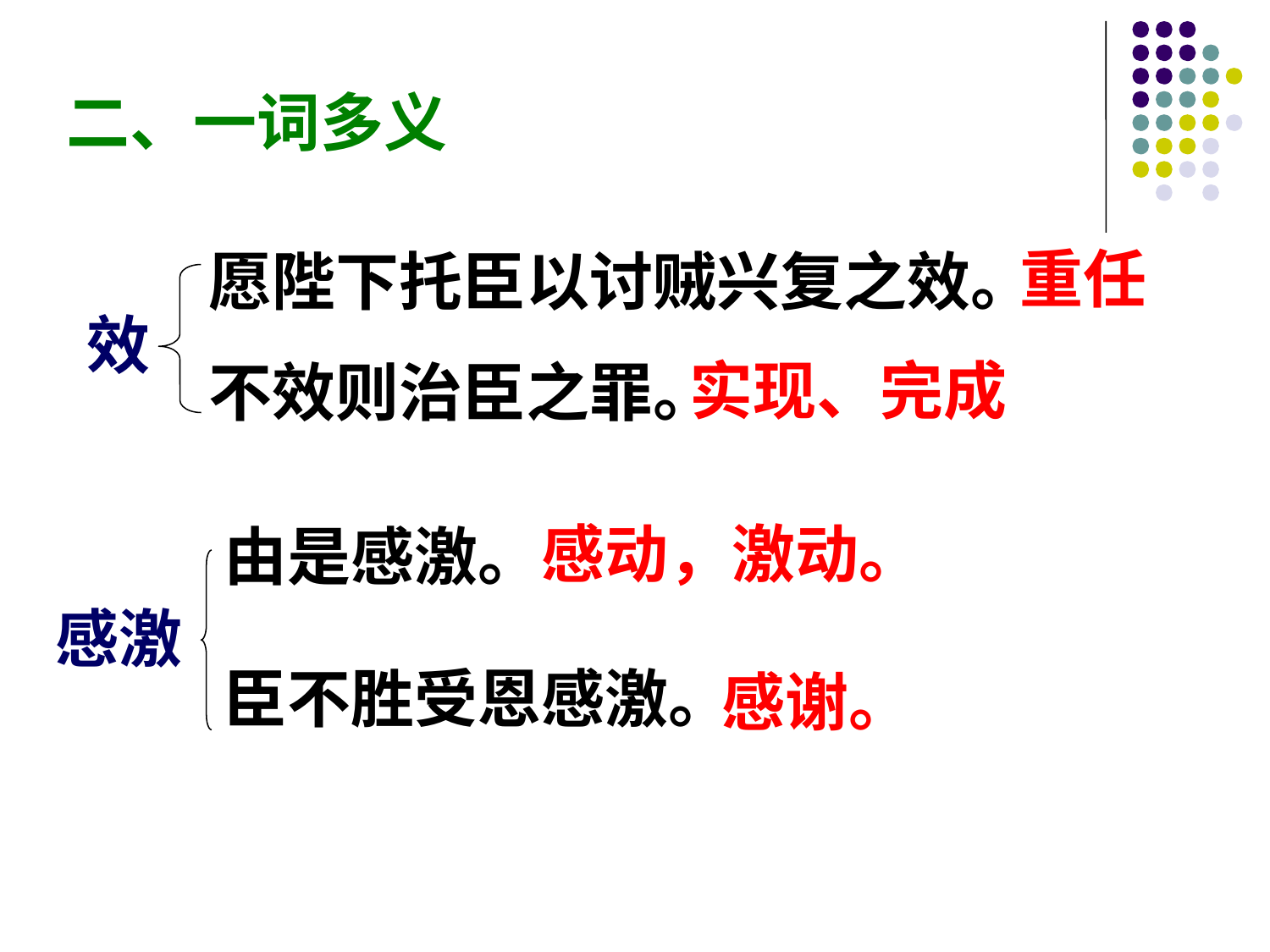

二、一词多义
愿陛下托臣以讨贼兴复之效。
不效则治臣之罪。
重任
效

实现、完成
由是感激。
臣不胜受恩感激。
感动，激动。

感激
感谢。